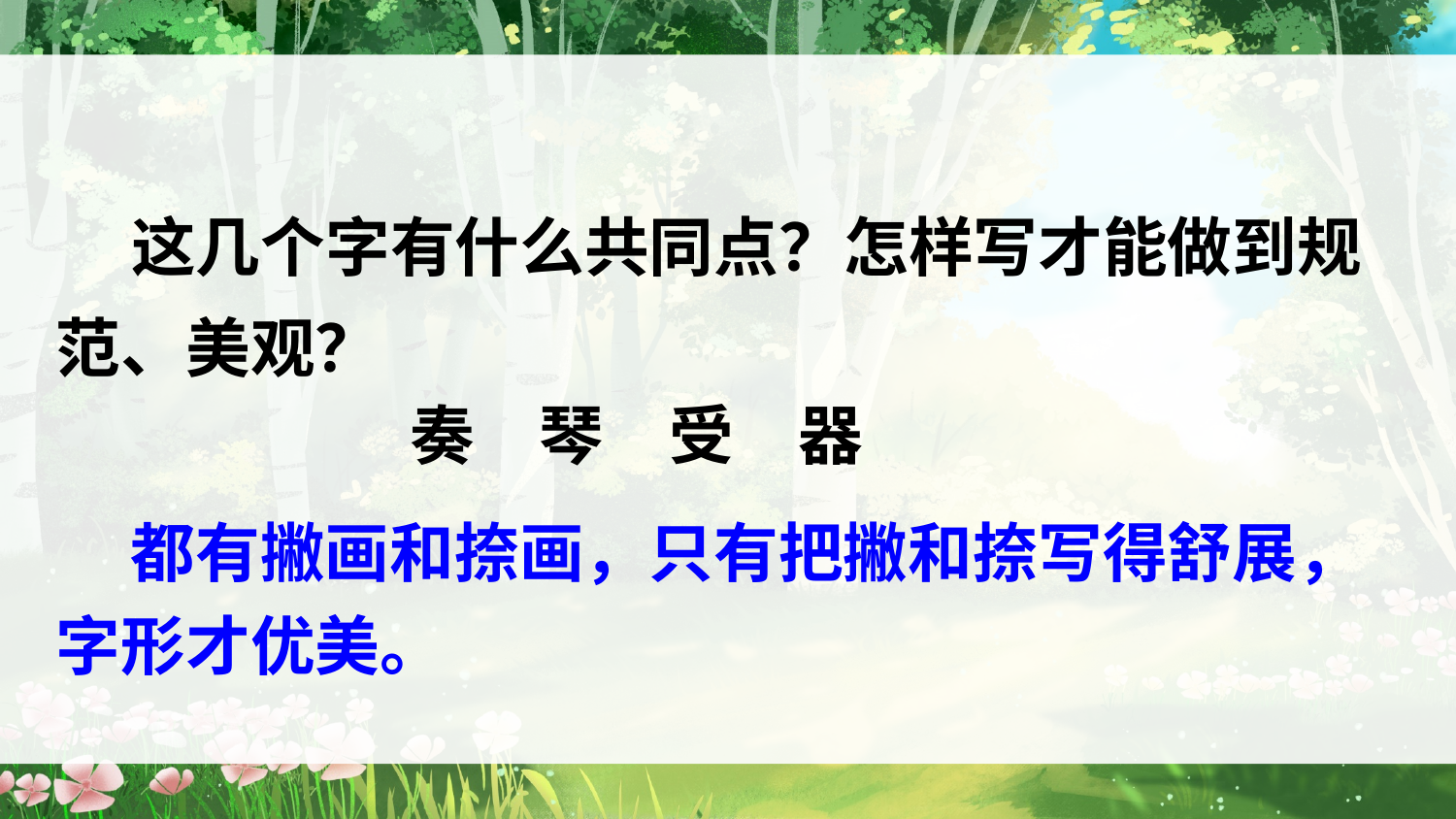

这几个字有什么共同点？怎样写才能做到规范、美观？
奏　琴　受　器
    都有撇画和捺画，只有把撇和捺写得舒展，字形才优美。